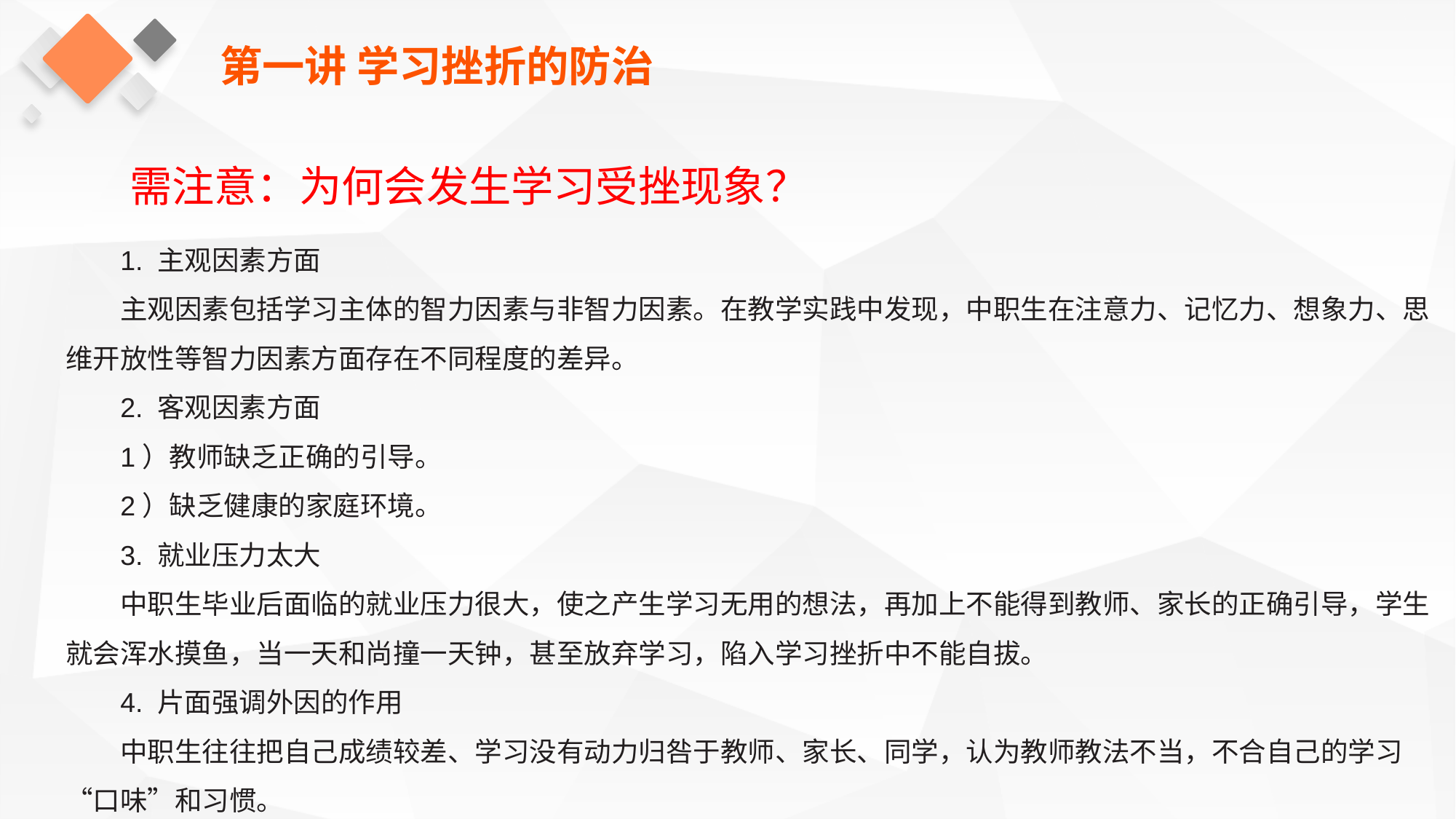

第一讲 学习挫折的防治
需注意：为何会发生学习受挫现象？
1. 主观因素方面
主观因素包括学习主体的智力因素与非智力因素。在教学实践中发现，中职生在注意力、记忆力、想象力、思维开放性等智力因素方面存在不同程度的差异。
2. 客观因素方面
1）教师缺乏正确的引导。
2）缺乏健康的家庭环境。
3. 就业压力太大
中职生毕业后面临的就业压力很大，使之产生学习无用的想法，再加上不能得到教师、家长的正确引导，学生就会浑水摸鱼，当一天和尚撞一天钟，甚至放弃学习，陷入学习挫折中不能自拔。
4. 片面强调外因的作用
中职生往往把自己成绩较差、学习没有动力归咎于教师、家长、同学，认为教师教法不当，不合自己的学习“口味”和习惯。